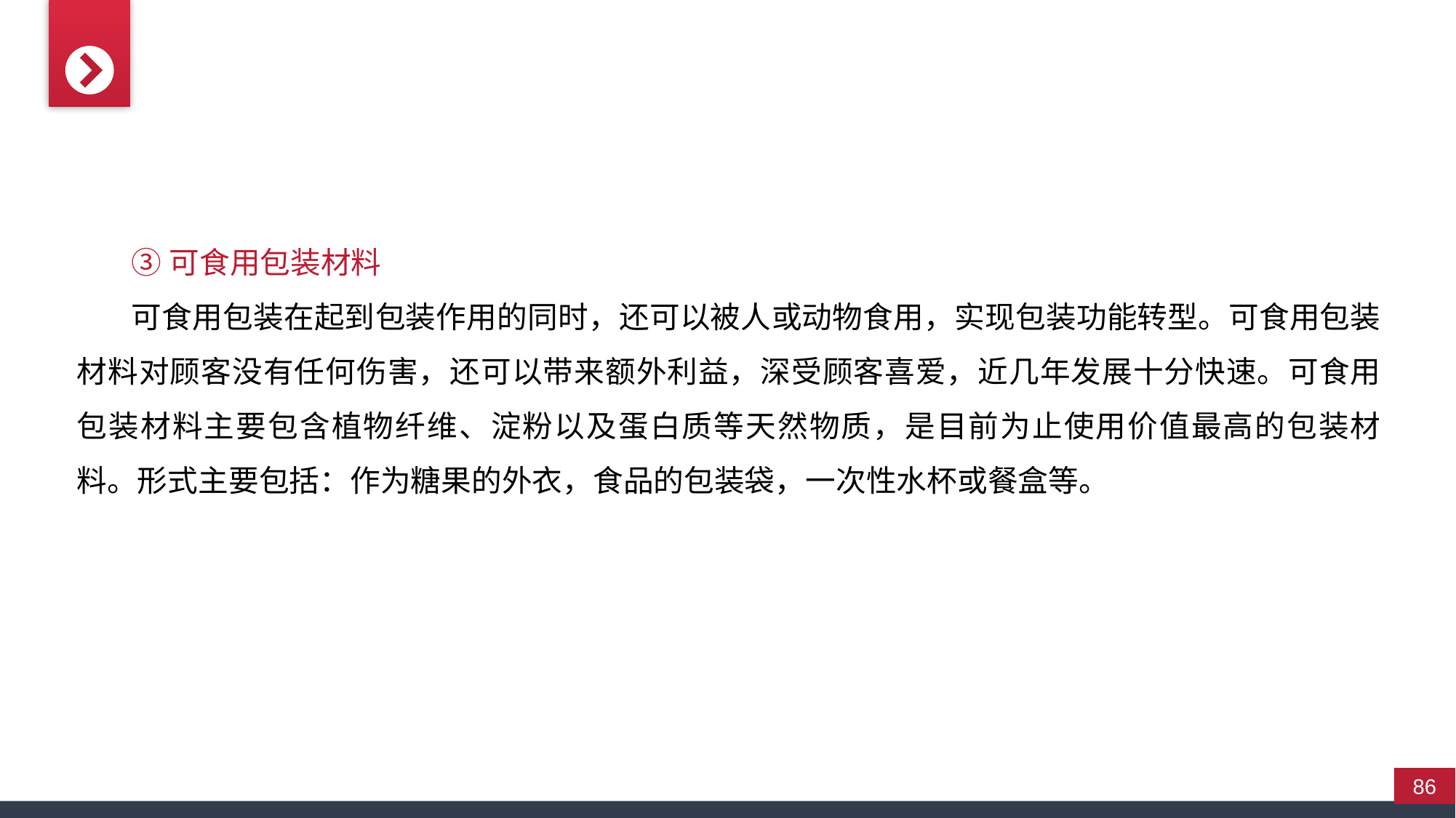

③可食用包装材料
可食用包装在起到包装作用的同时，还可以被人或动物食用，实现包装功能转型。可食用包装材料对顾客没有任何伤害，还可以带来额外利益，深受顾客喜爱，近几年发展十分快速。可食用包装材料主要包含植物纤维、淀粉以及蛋白质等天然物质，是目前为止使用价值最高的包装材料。形式主要包括：作为糖果的外衣，食品的包装袋，一次性水杯或餐盒等。